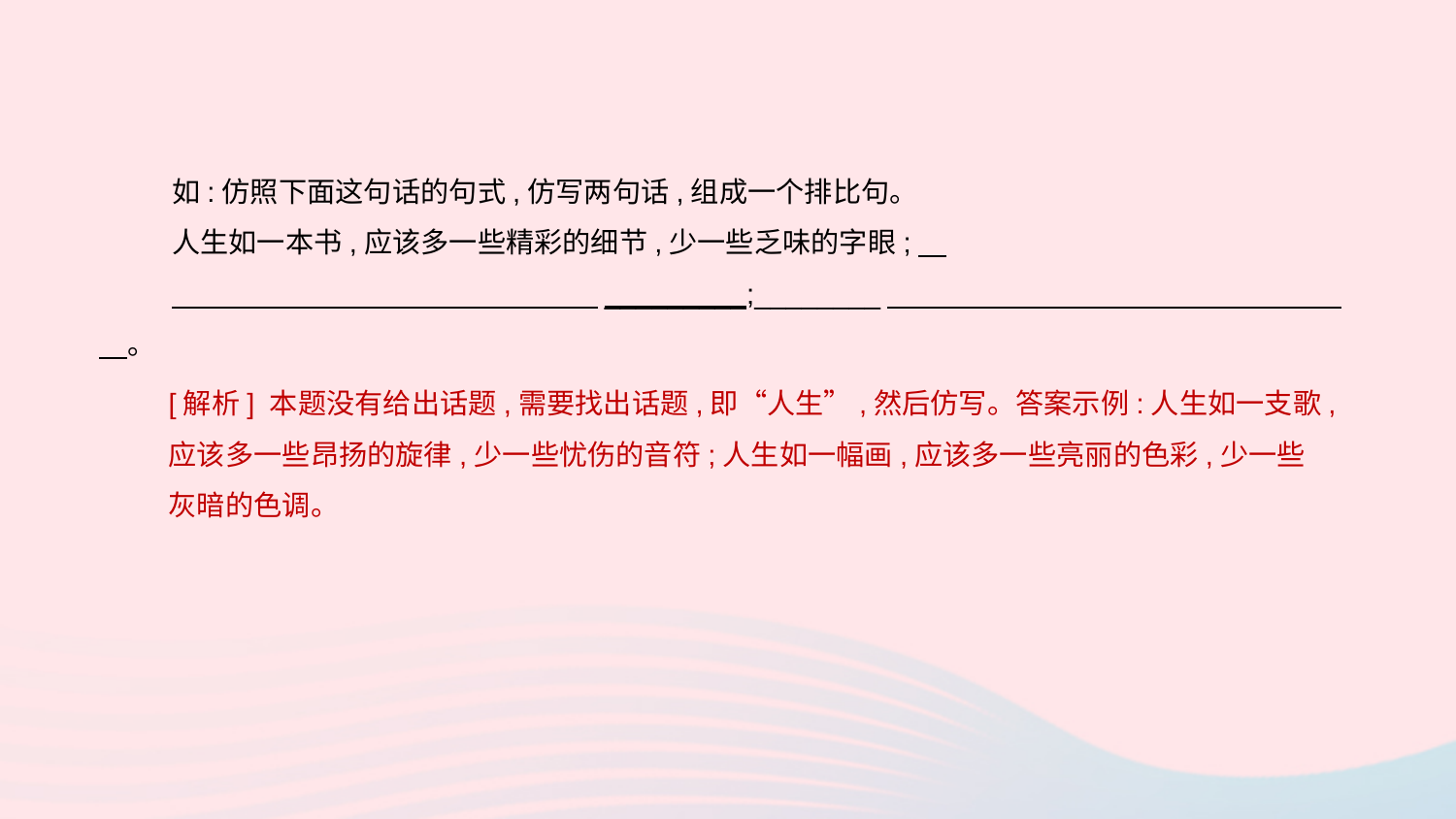

如:仿照下面这句话的句式,仿写两句话,组成一个排比句。
人生如一本书,应该多一些精彩的细节,少一些乏味的字眼;
　　　　　　　　　　　　　　　_________;________　　　　　　　　　　　　　　　　　。
[解析] 本题没有给出话题,需要找出话题,即“人生”,然后仿写。答案示例:人生如一支歌,应该多一些昂扬的旋律,少一些忧伤的音符;人生如一幅画,应该多一些亮丽的色彩,少一些灰暗的色调。